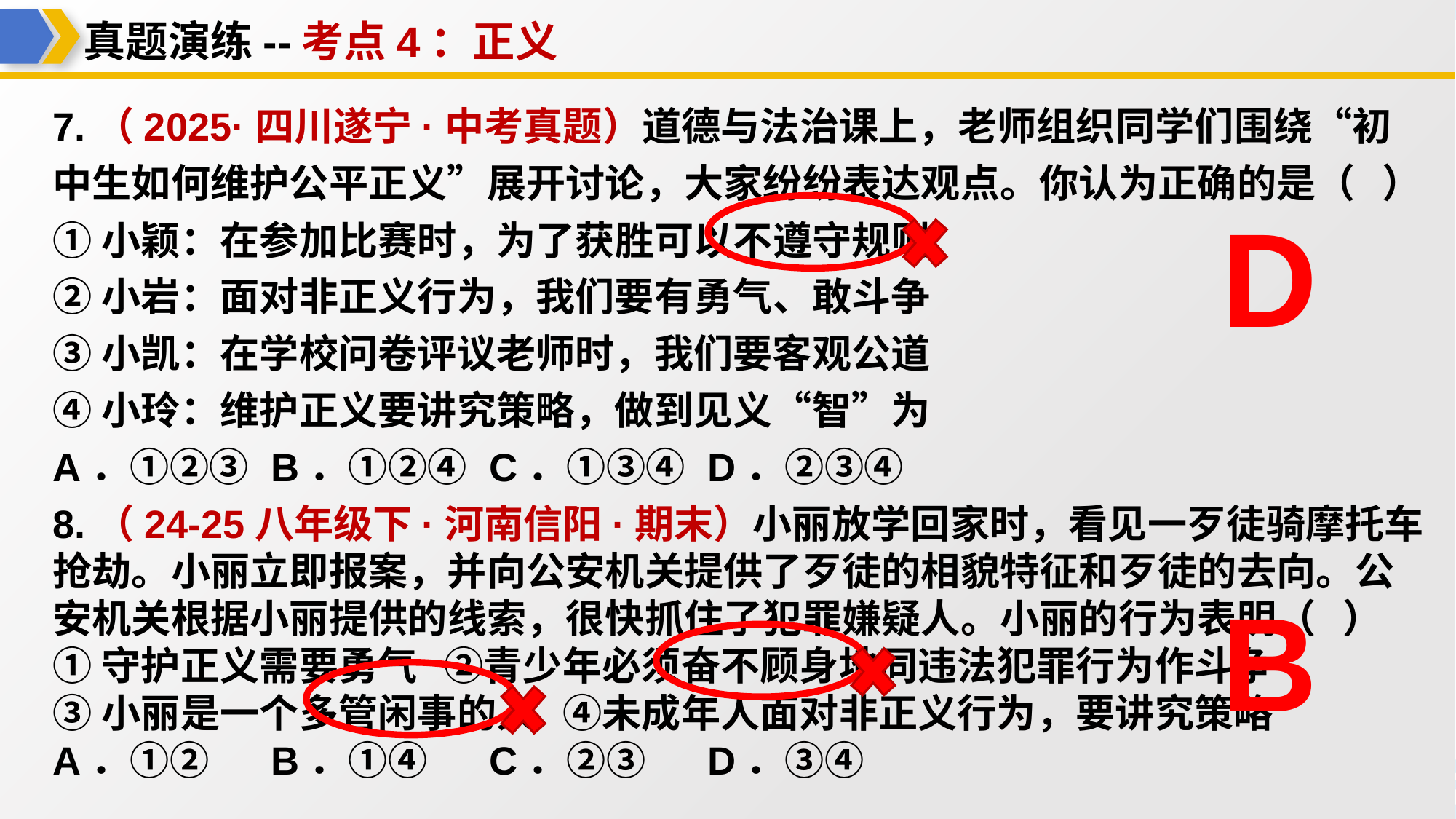

真题演练--考点4：正义
7.（2025·四川遂宁·中考真题）道德与法治课上，老师组织同学们围绕“初中生如何维护公平正义”展开讨论，大家纷纷表达观点。你认为正确的是（   ）
①小颖：在参加比赛时，为了获胜可以不遵守规则
②小岩：面对非正义行为，我们要有勇气、敢斗争
③小凯：在学校问卷评议老师时，我们要客观公道
④小玲：维护正义要讲究策略，做到见义“智”为
A．①②③	B．①②④	C．①③④	D．②③④
D

8.（24-25八年级下·河南信阳·期末）小丽放学回家时，看见一歹徒骑摩托车抢劫。小丽立即报案，并向公安机关提供了歹徒的相貌特征和歹徒的去向。公安机关根据小丽提供的线索，很快抓住了犯罪嫌疑人。小丽的行为表明（   ）
①守护正义需要勇气   ②青少年必须奋不顾身地同违法犯罪行为作斗争
③小丽是一个多管闲事的人   ④未成年人面对非正义行为，要讲究策略
A．①②	B．①④	C．②③	D．③④
B